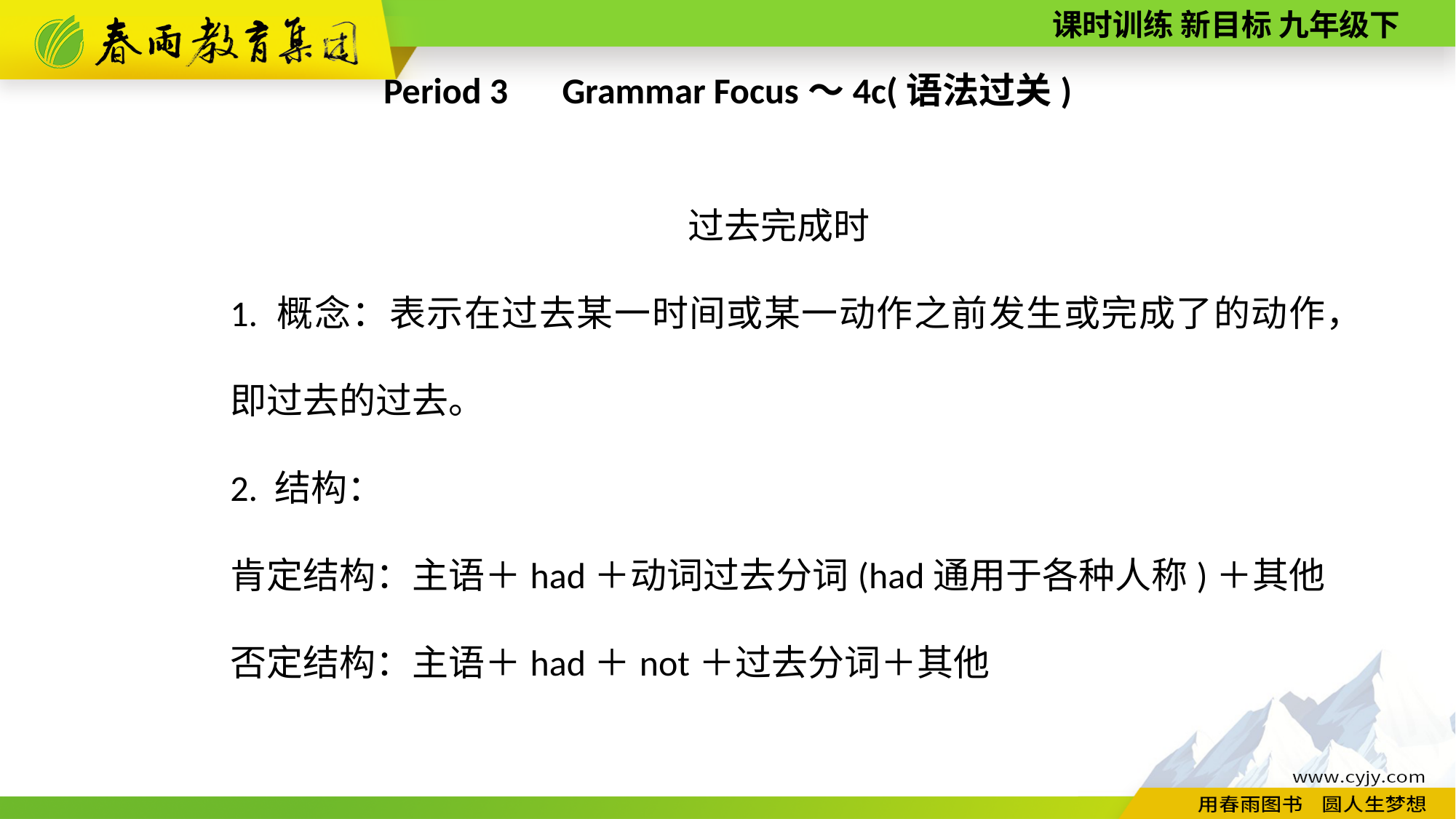

Period 3　Grammar Focus～4c(语法过关)
过去完成时
1. 概念：表示在过去某一时间或某一动作之前发生或完成了的动作，即过去的过去。
2. 结构：
肯定结构：主语＋had＋动词过去分词(had通用于各种人称)＋其他
否定结构：主语＋had＋not＋过去分词＋其他